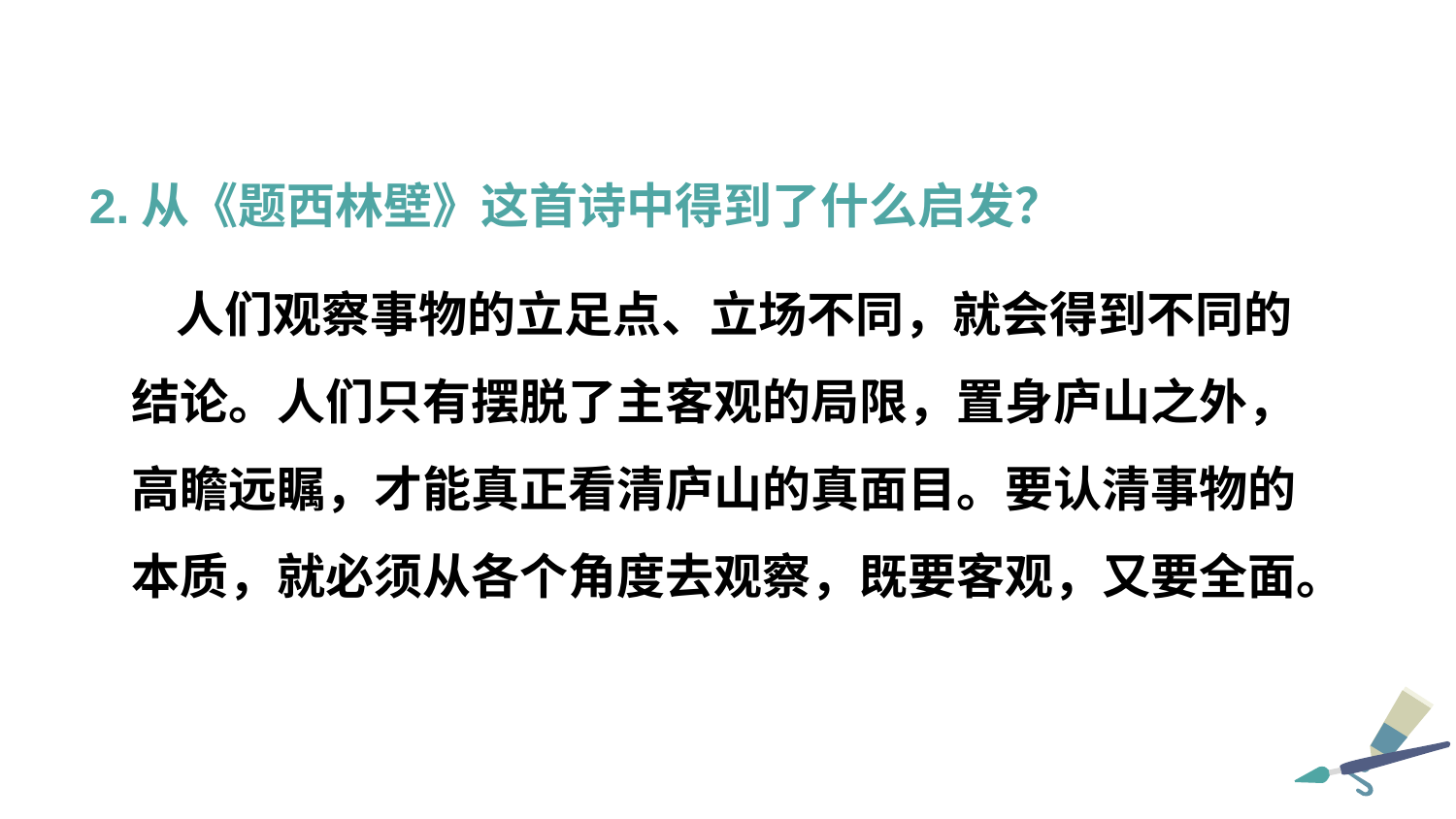

2.从《题西林壁》这首诗中得到了什么启发？
   人们观察事物的立足点、立场不同，就会得到不同的结论。人们只有摆脱了主客观的局限，置身庐山之外，高瞻远瞩，才能真正看清庐山的真面目。要认清事物的本质，就必须从各个角度去观察，既要客观，又要全面。